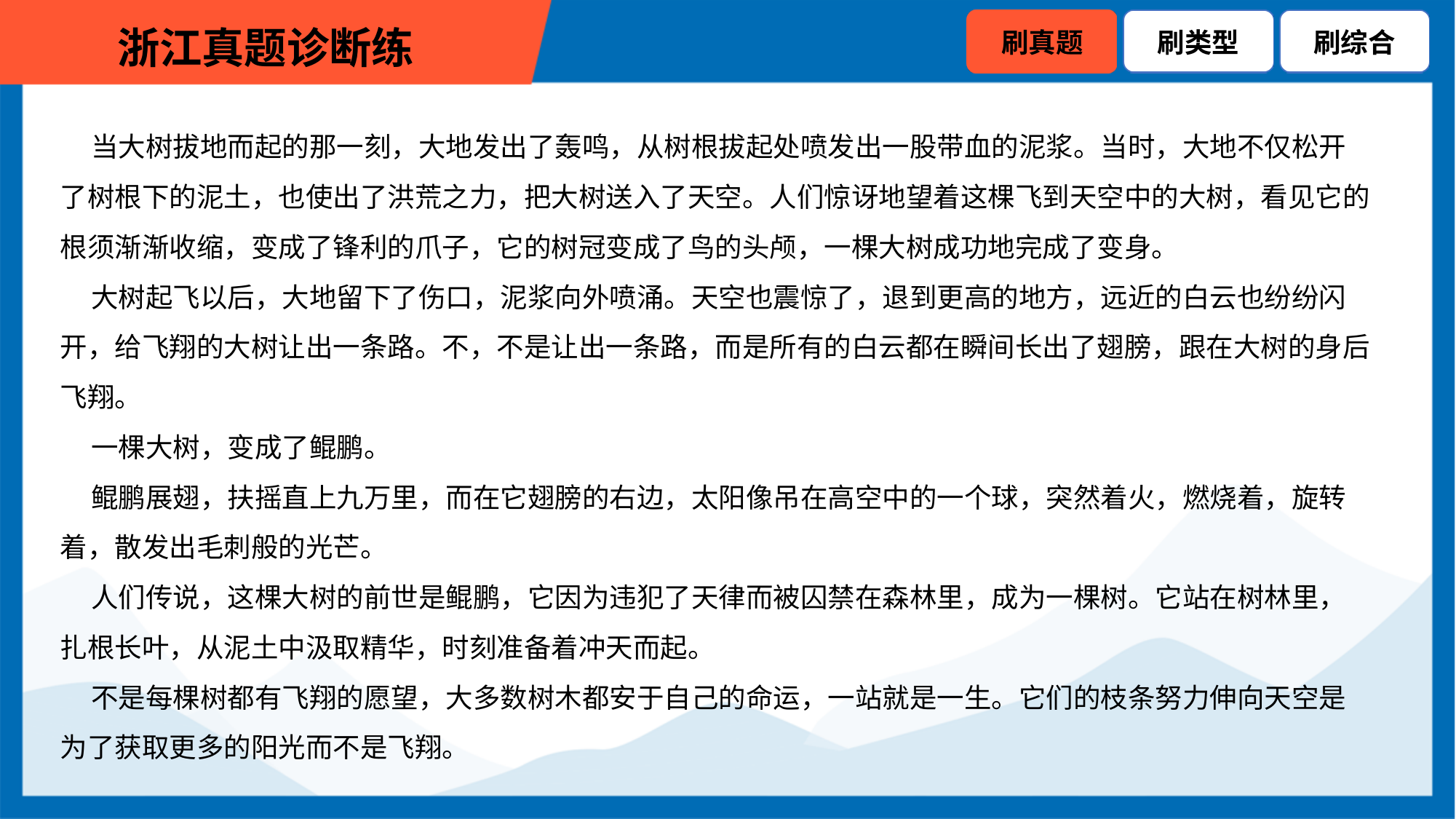

当大树拔地而起的那一刻，大地发出了轰鸣，从树根拔起处喷发出一股带血的泥浆。当时，大地不仅松开
了树根下的泥土，也使出了洪荒之力，把大树送入了天空。人们惊讶地望着这棵飞到天空中的大树，看见它的
根须渐渐收缩，变成了锋利的爪子，它的树冠变成了鸟的头颅，一棵大树成功地完成了变身。
    大树起飞以后，大地留下了伤口，泥浆向外喷涌。天空也震惊了，退到更高的地方，远近的白云也纷纷闪
开，给飞翔的大树让出一条路。不，不是让出一条路，而是所有的白云都在瞬间长出了翅膀，跟在大树的身后
飞翔。
    一棵大树，变成了鲲鹏。
    鲲鹏展翅，扶摇直上九万里，而在它翅膀的右边，太阳像吊在高空中的一个球，突然着火，燃烧着，旋转
着，散发出毛刺般的光芒。
    人们传说，这棵大树的前世是鲲鹏，它因为违犯了天律而被囚禁在森林里，成为一棵树。它站在树林里，
扎根长叶，从泥土中汲取精华，时刻准备着冲天而起。
    不是每棵树都有飞翔的愿望，大多数树木都安于自己的命运，一站就是一生。它们的枝条努力伸向天空是
为了获取更多的阳光而不是飞翔。